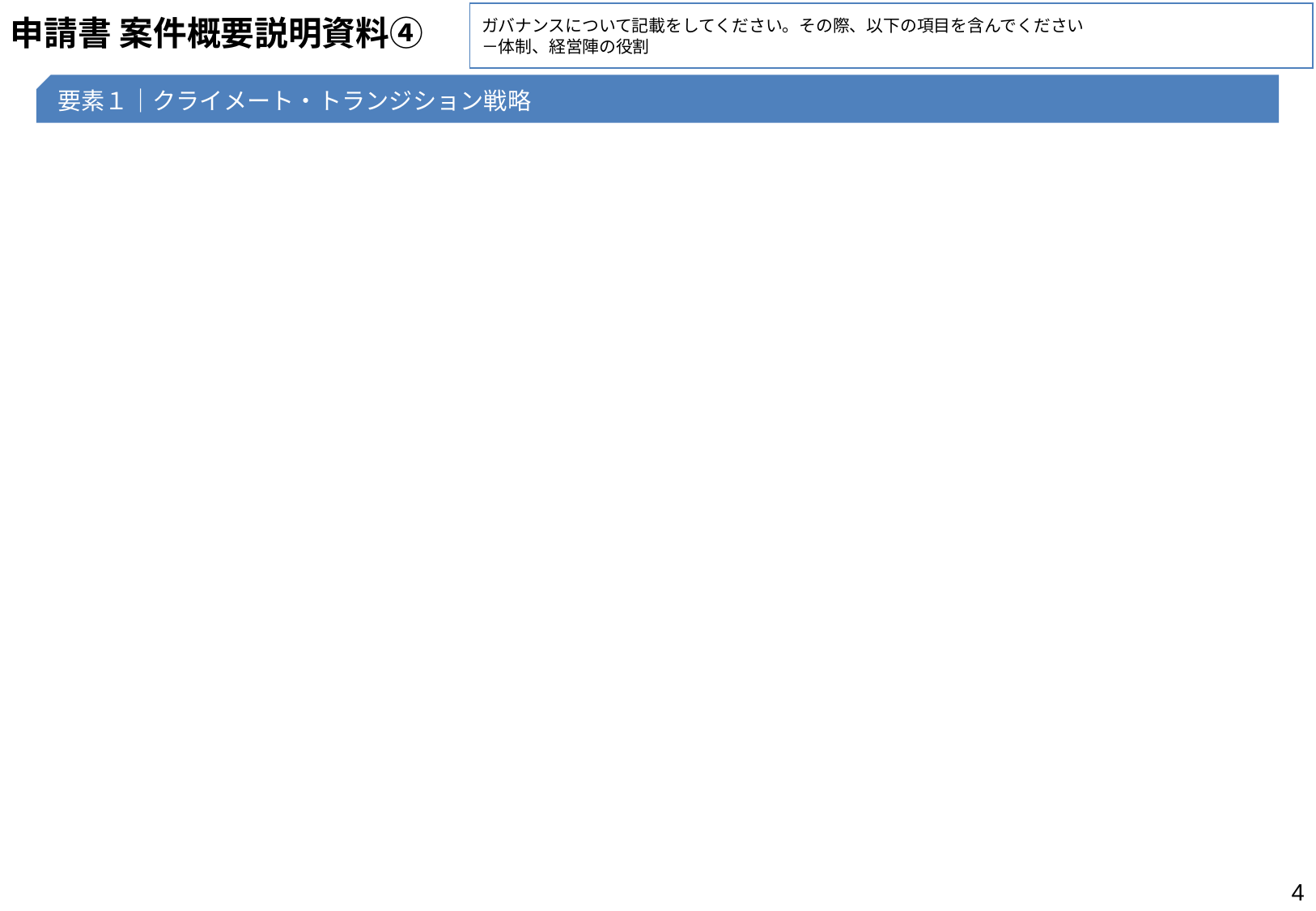

ガバナンスについて記載をしてください。その際、以下の項目を含んでください
－体制、経営陣の役割
# 申請書 案件概要説明資料④
要素１｜クライメート・トランジション戦略
4